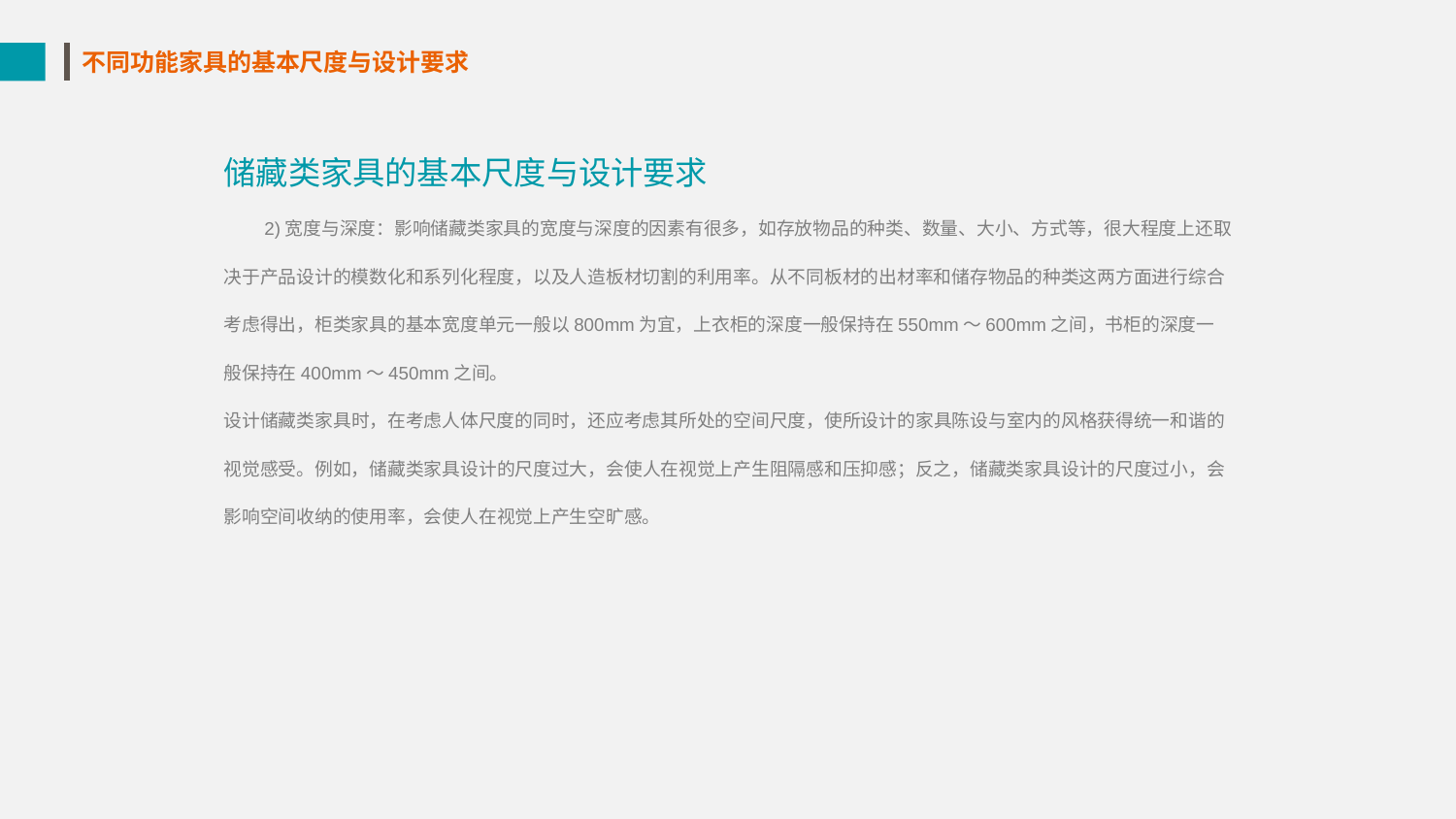

不同功能家具的基本尺度与设计要求

储藏类家具的基本尺度与设计要求
        2)宽度与深度：影响储藏类家具的宽度与深度的因素有很多，如存放物品的种类、数量、大小、方式等，很大程度上还取决于产品设计的模数化和系列化程度，以及人造板材切割的利用率。从不同板材的出材率和储存物品的种类这两方面进行综合考虑得出，柜类家具的基本宽度单元一般以800mm为宜，上衣柜的深度一般保持在550mm～600mm之间，书柜的深度一般保持在400mm～450mm之间。
设计储藏类家具时，在考虑人体尺度的同时，还应考虑其所处的空间尺度，使所设计的家具陈设与室内的风格获得统一和谐的视觉感受。例如，储藏类家具设计的尺度过大，会使人在视觉上产生阻隔感和压抑感；反之，储藏类家具设计的尺度过小，会影响空间收纳的使用率，会使人在视觉上产生空旷感。